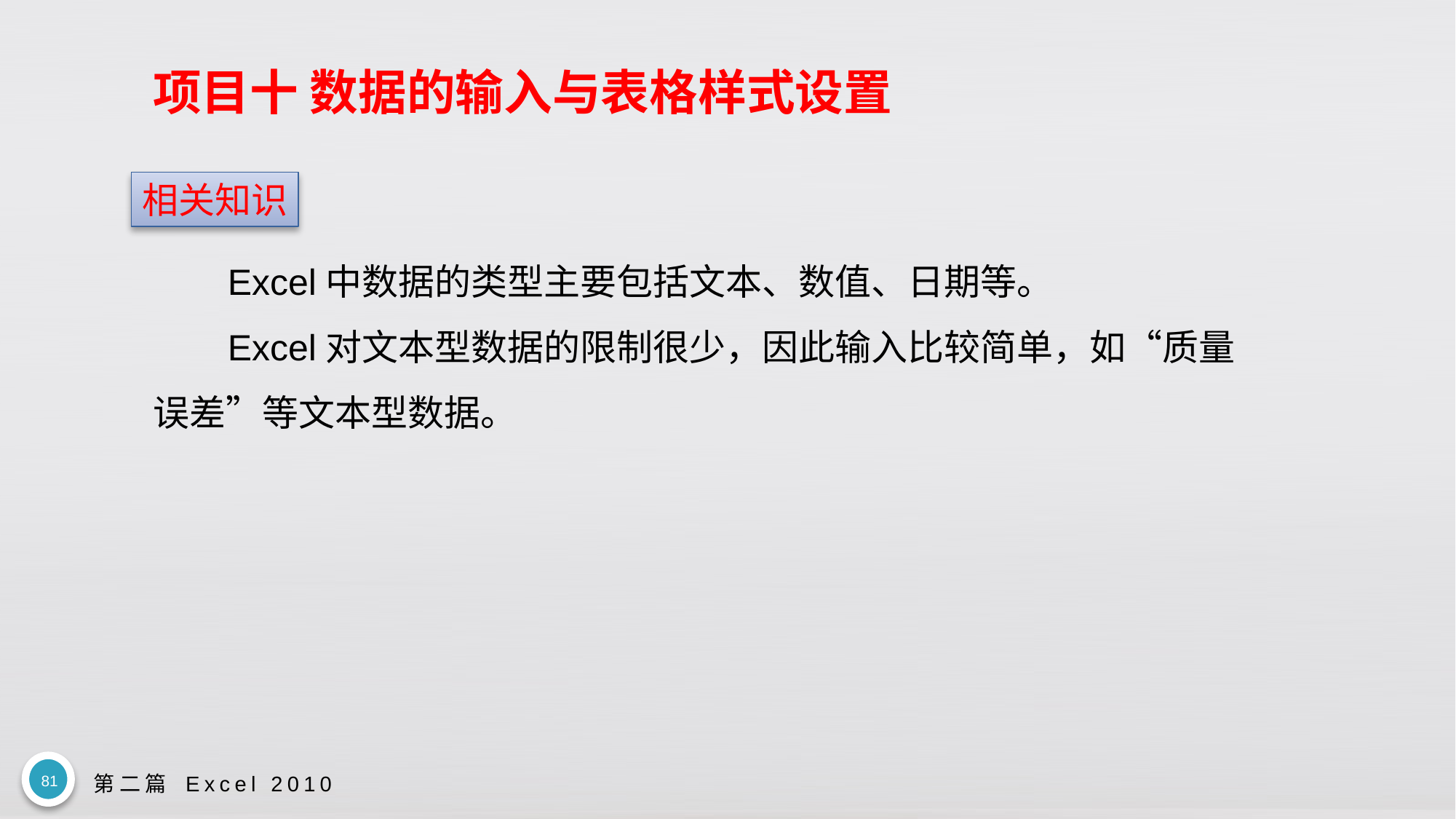

# 项目十 数据的输入与表格样式设置
相关知识
Excel中数据的类型主要包括文本、数值、日期等。
Excel对文本型数据的限制很少，因此输入比较简单，如“质量误差”等文本型数据。
81